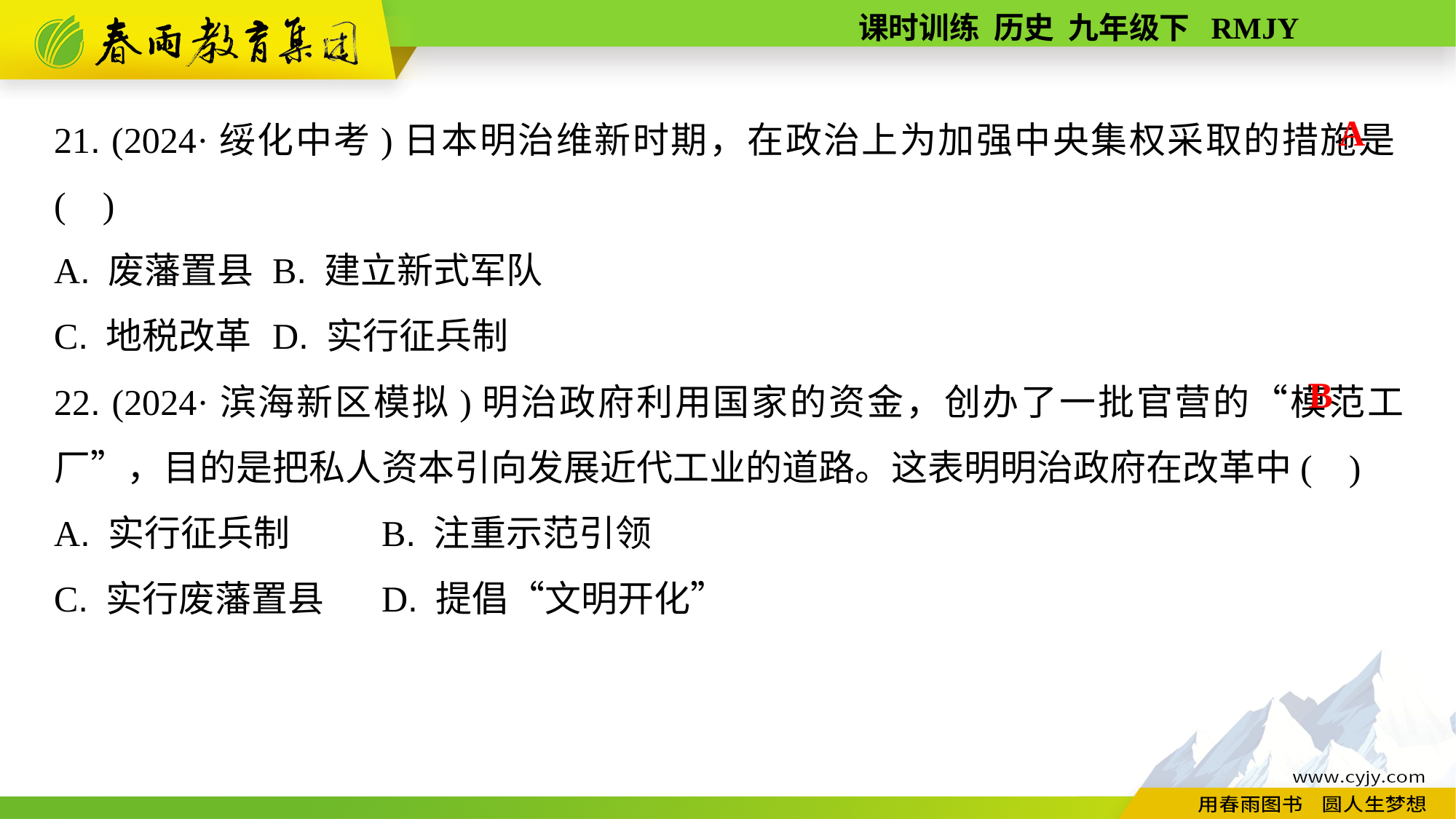

21. (2024·绥化中考)日本明治维新时期，在政治上为加强中央集权采取的措施是(    )
A. 废藩置县	B. 建立新式军队
C. 地税改革	D. 实行征兵制
22. (2024·滨海新区模拟)明治政府利用国家的资金，创办了一批官营的“模范工厂”，目的是把私人资本引向发展近代工业的道路。这表明明治政府在改革中(    )
A. 实行征兵制	B. 注重示范引领
C. 实行废藩置县	D. 提倡“文明开化”
A
B